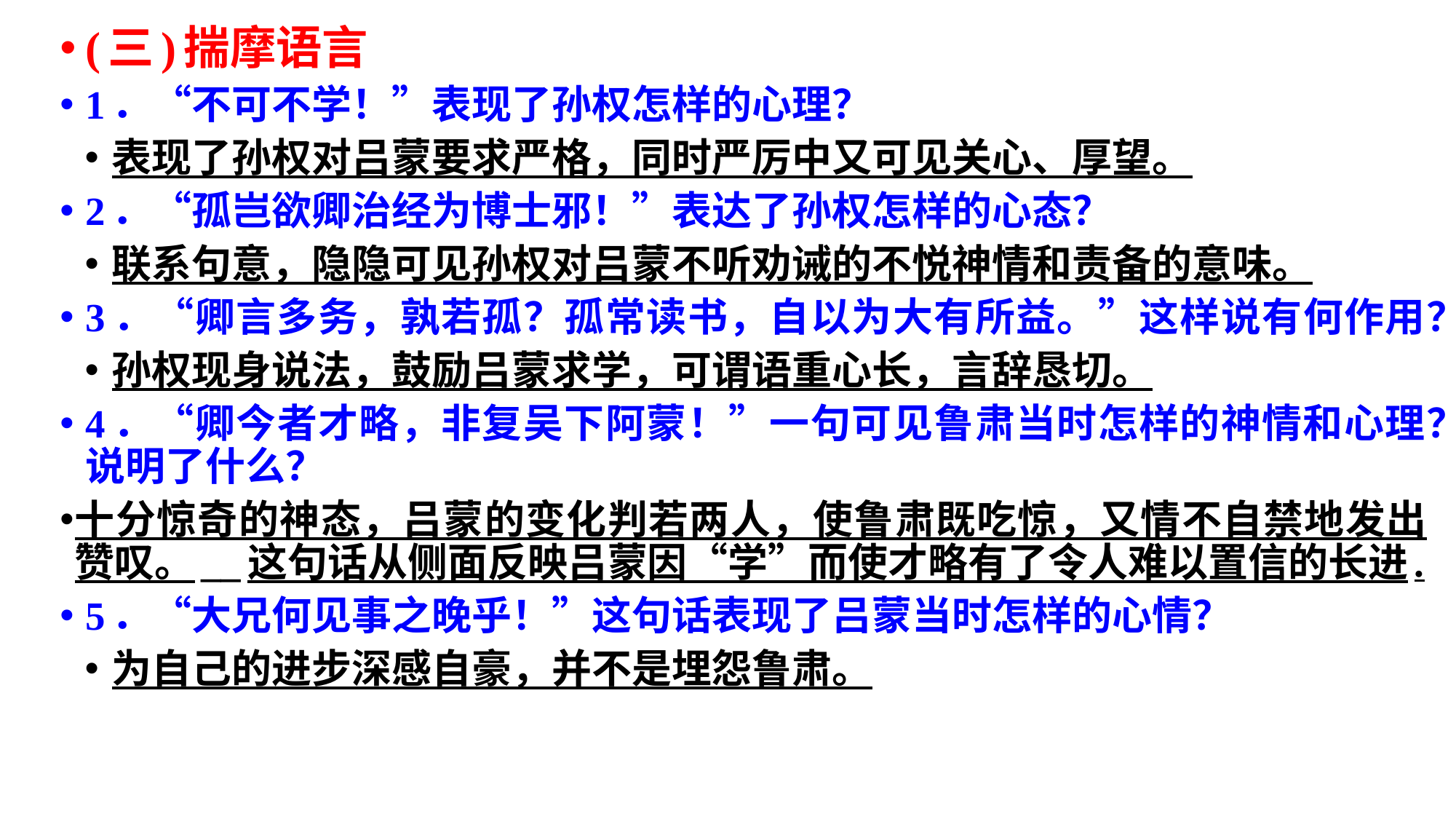

(三)揣摩语言
1．“不可不学！”表现了孙权怎样的心理？
表现了孙权对吕蒙要求严格，同时严厉中又可见关心、厚望。
2．“孤岂欲卿治经为博士邪！”表达了孙权怎样的心态？
联系句意，隐隐可见孙权对吕蒙不听劝诫的不悦神情和责备的意味。
3．“卿言多务，孰若孤？孤常读书，自以为大有所益。”这样说有何作用？
孙权现身说法，鼓励吕蒙求学，可谓语重心长，言辞恳切。
4．“卿今者才略，非复吴下阿蒙！”一句可见鲁肃当时怎样的神情和心理？说明了什么？
十分惊奇的神态，吕蒙的变化判若两人，使鲁肃既吃惊，又情不自禁地发出赞叹。__这句话从侧面反映吕蒙因“学”而使才略有了令人难以置信的长进.
5．“大兄何见事之晚乎！”这句话表现了吕蒙当时怎样的心情？
为自己的进步深感自豪，并不是埋怨鲁肃。